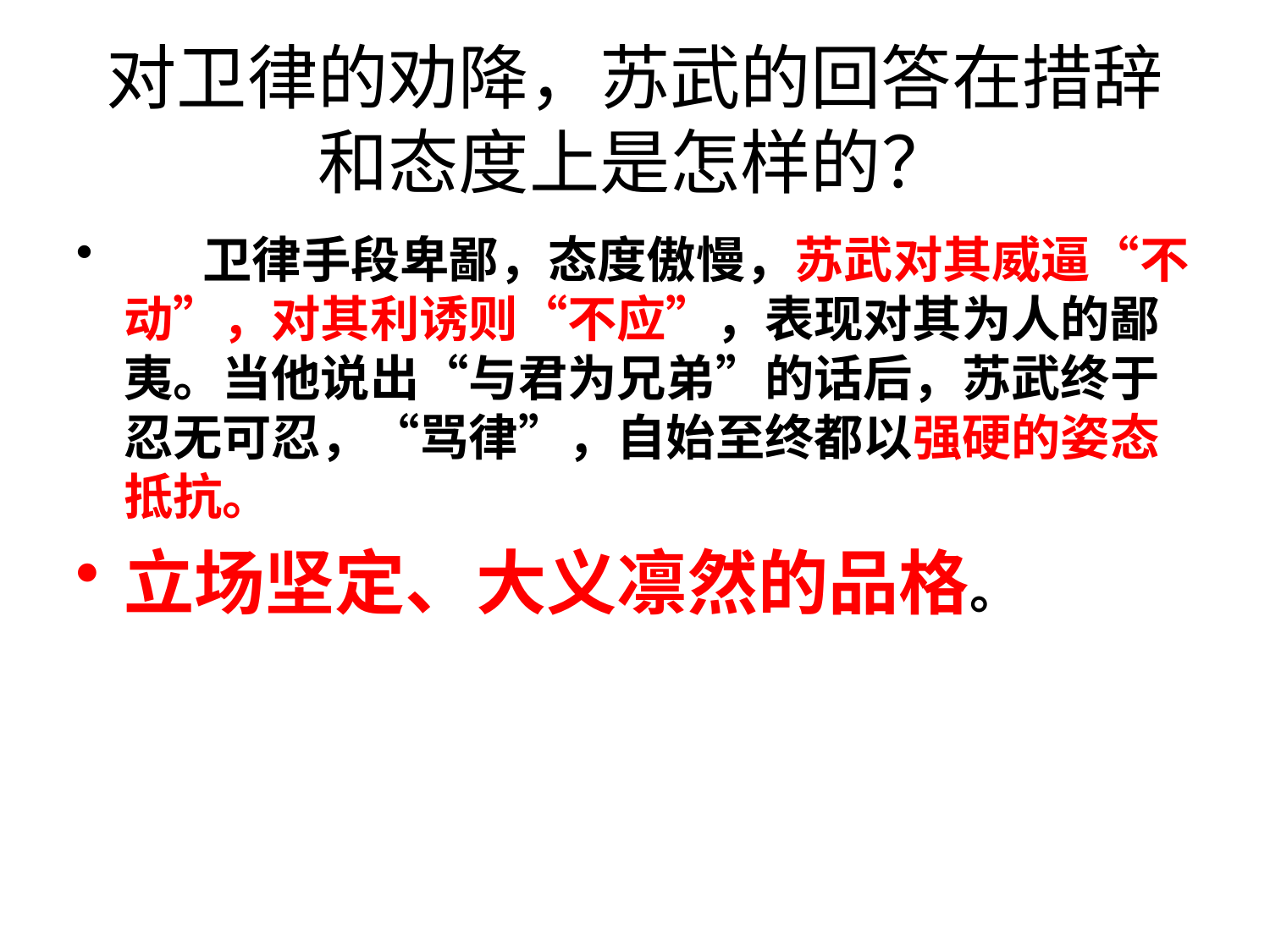

# 对卫律的劝降，苏武的回答在措辞和态度上是怎样的？
      卫律手段卑鄙，态度傲慢，苏武对其威逼“不动”，对其利诱则“不应”，表现对其为人的鄙夷。当他说出“与君为兄弟”的话后，苏武终于忍无可忍，“骂律”，自始至终都以强硬的姿态抵抗。
立场坚定、大义凛然的品格。